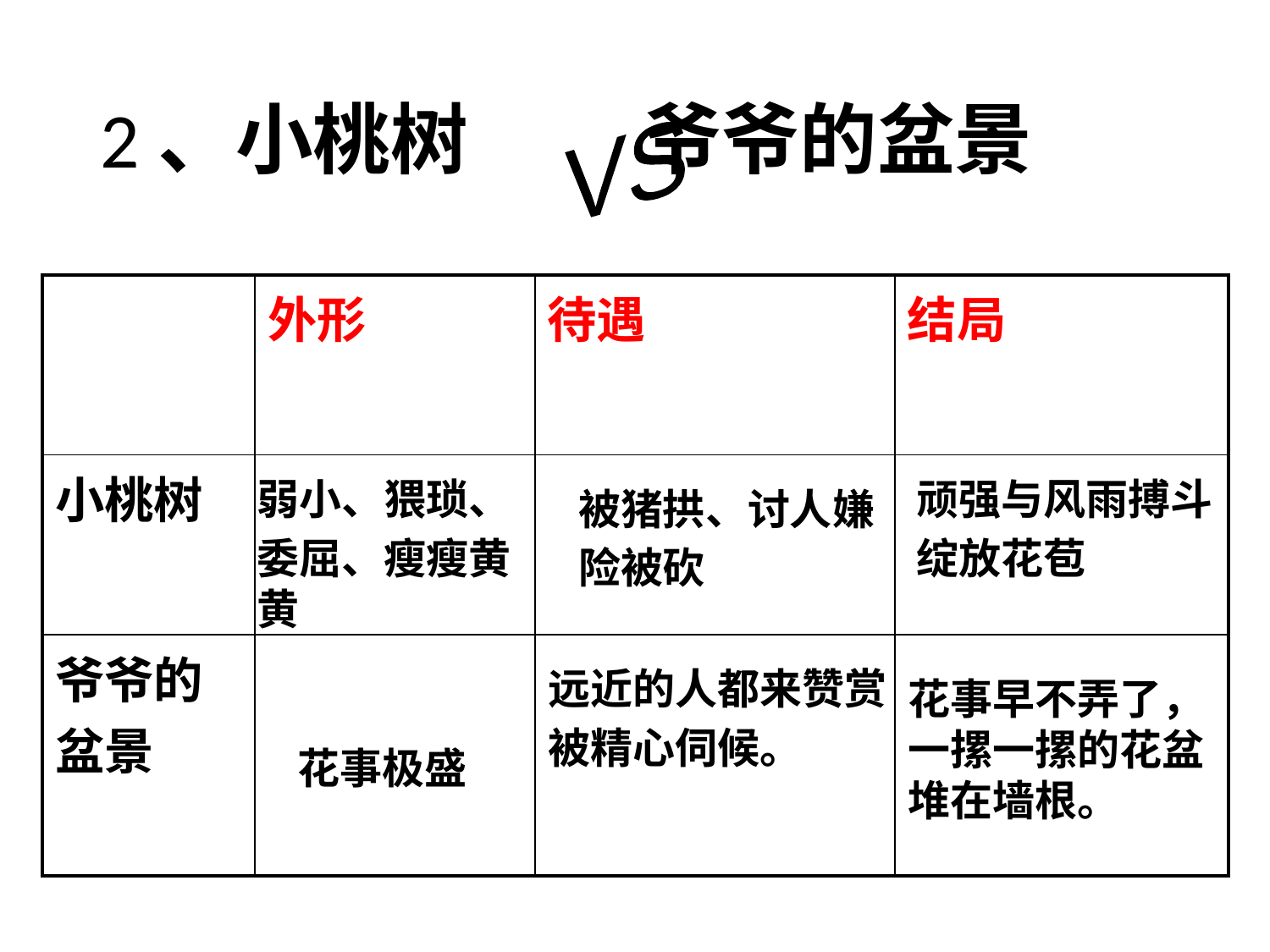

# 2、小桃树          爷爷的盆景
VS
|  | 外形 | 待遇 | 结局 |
| --- | --- | --- | --- |
| 小桃树 |  |  |  |
| 爷爷的盆景 |  |  |  |
弱小、猥琐、
委屈、瘦瘦黄黄

顽强与风雨搏斗
绽放花苞

被猪拱、讨人嫌
险被砍

远近的人都来赞赏
被精心伺候。

花事早不弄了，
一摞一摞的花盆
堆在墙根。
花事极盛